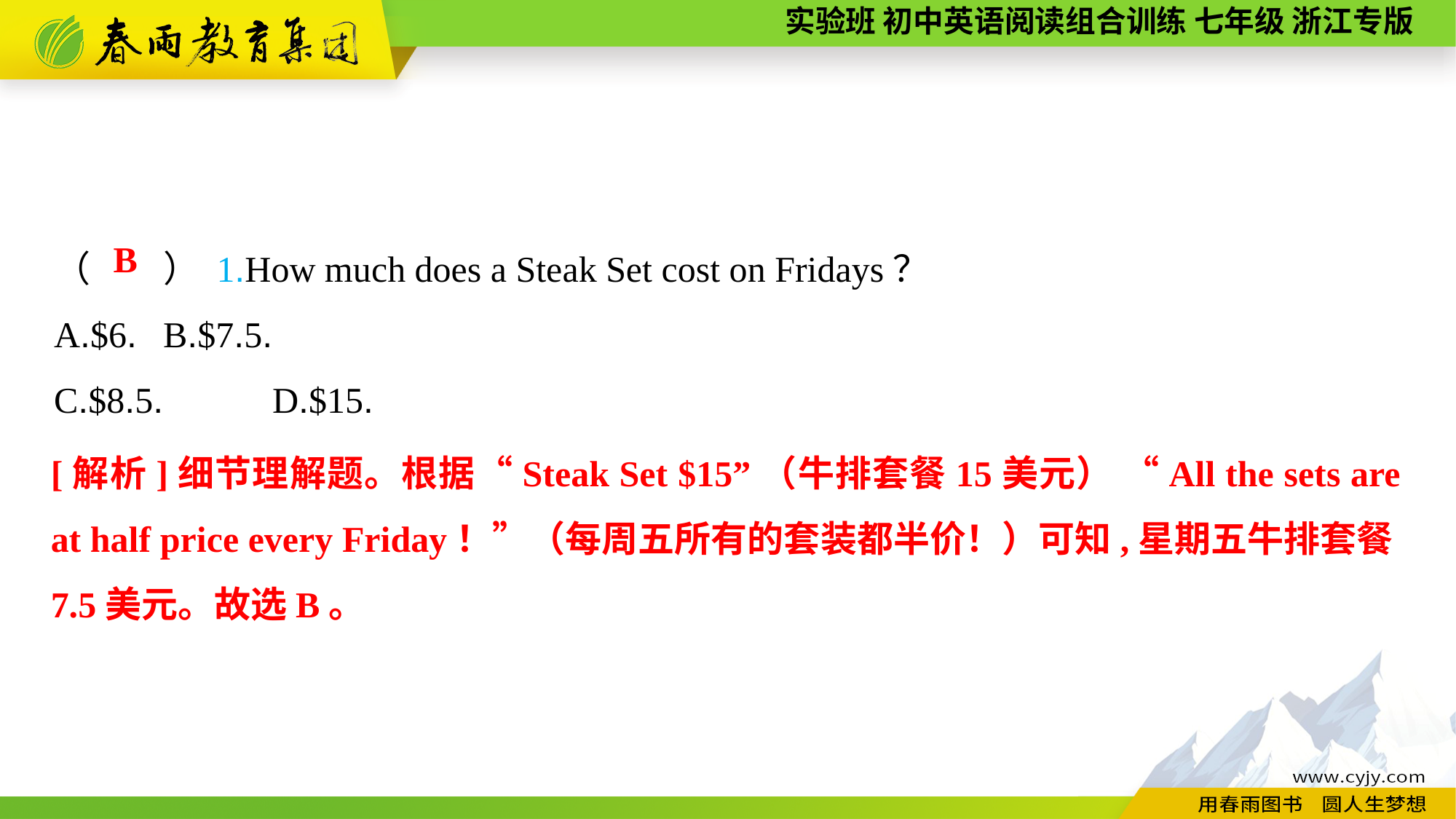

（　　） 1.How much does a Steak Set cost on Fridays？
A.$6.	B.$7.5.
C.$8.5.	D.$15.
B
[解析]细节理解题。根据“Steak Set $15”（牛排套餐15美元） “All the sets are at half price every Friday！”（每周五所有的套装都半价！）可知,星期五牛排套餐7.5美元。故选B。